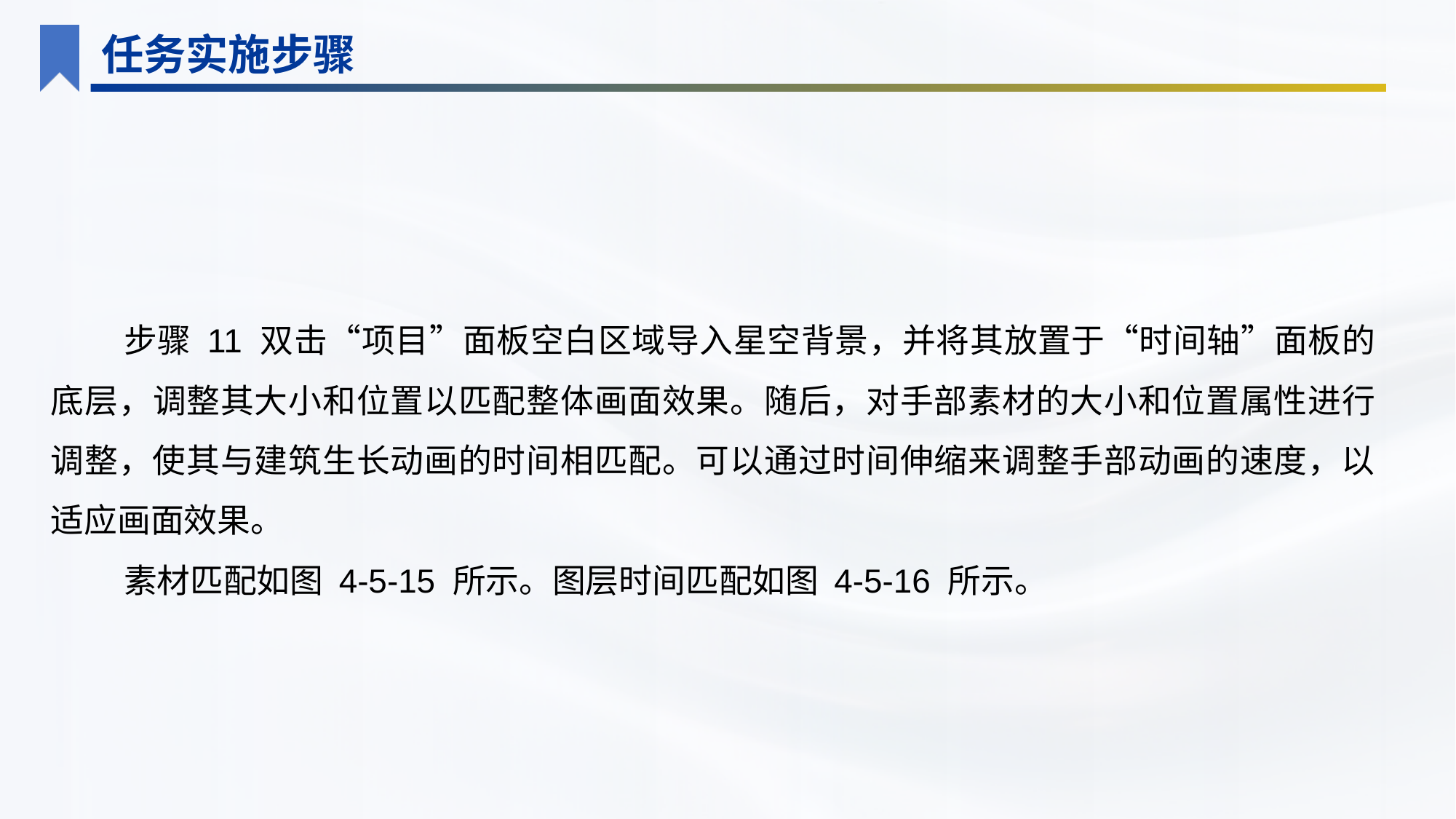

任务实施步骤
步骤 11 双击“项目”面板空白区域导入星空背景，并将其放置于“时间轴”面板的底层，调整其大小和位置以匹配整体画面效果。随后，对手部素材的大小和位置属性进行调整，使其与建筑生长动画的时间相匹配。可以通过时间伸缩来调整手部动画的速度，以适应画面效果。
素材匹配如图 4-5-15 所示。图层时间匹配如图 4-5-16 所示。